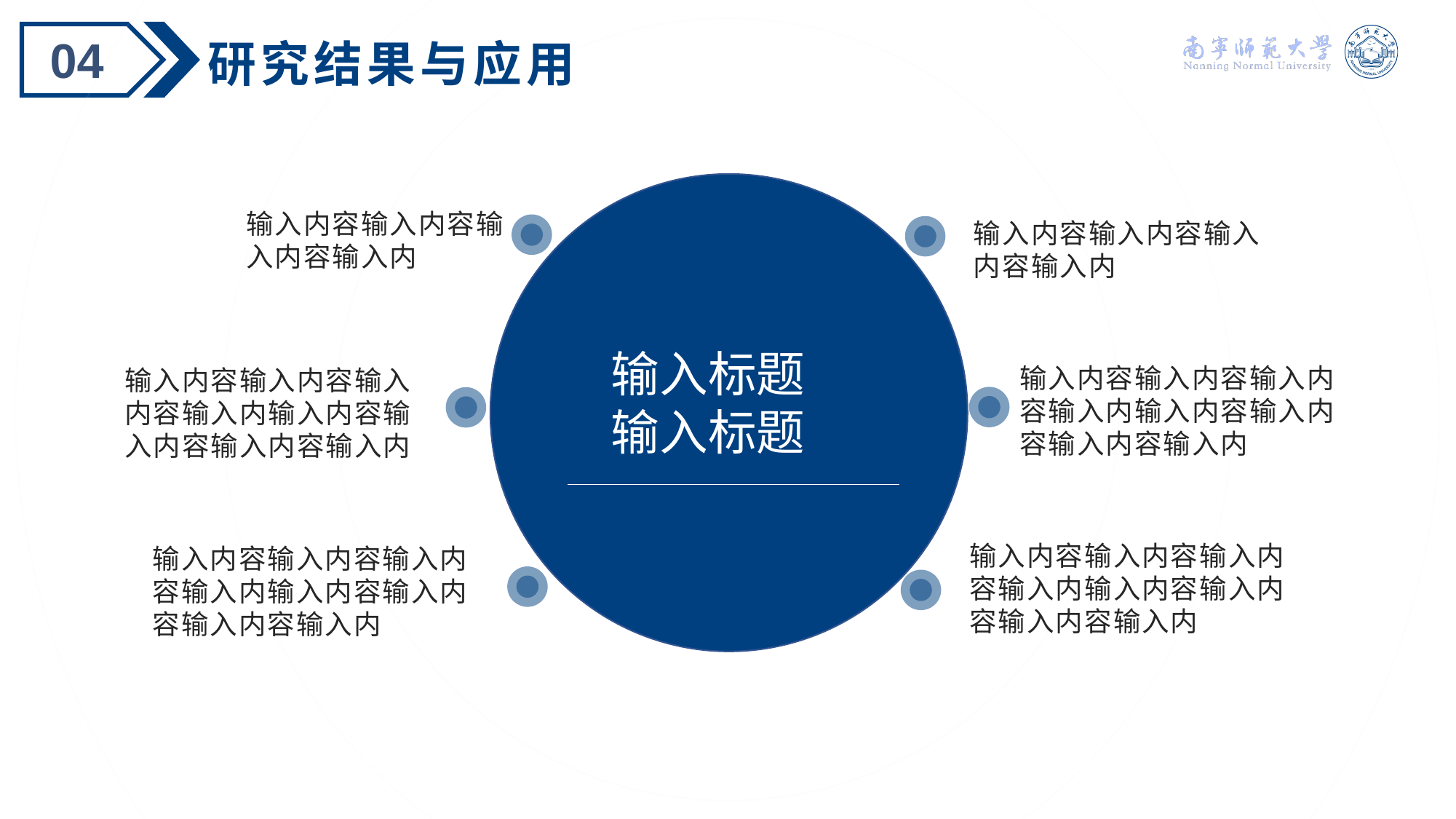

04
研究结果与应用

输入内容输入内容输入内容输入内
输入内容输入内容输入内容输入内

Key findings
输入标题
输入标题
输入内容输入内容输入内容输入内输入内容输入内容输入内容输入内

输入内容输入内容输入内容输入内输入内容输入内容输入内容输入内

输入内容输入内容输入内容输入内输入内容输入内容输入内容输入内

输入内容输入内容输入内容输入内输入内容输入内容输入内容输入内